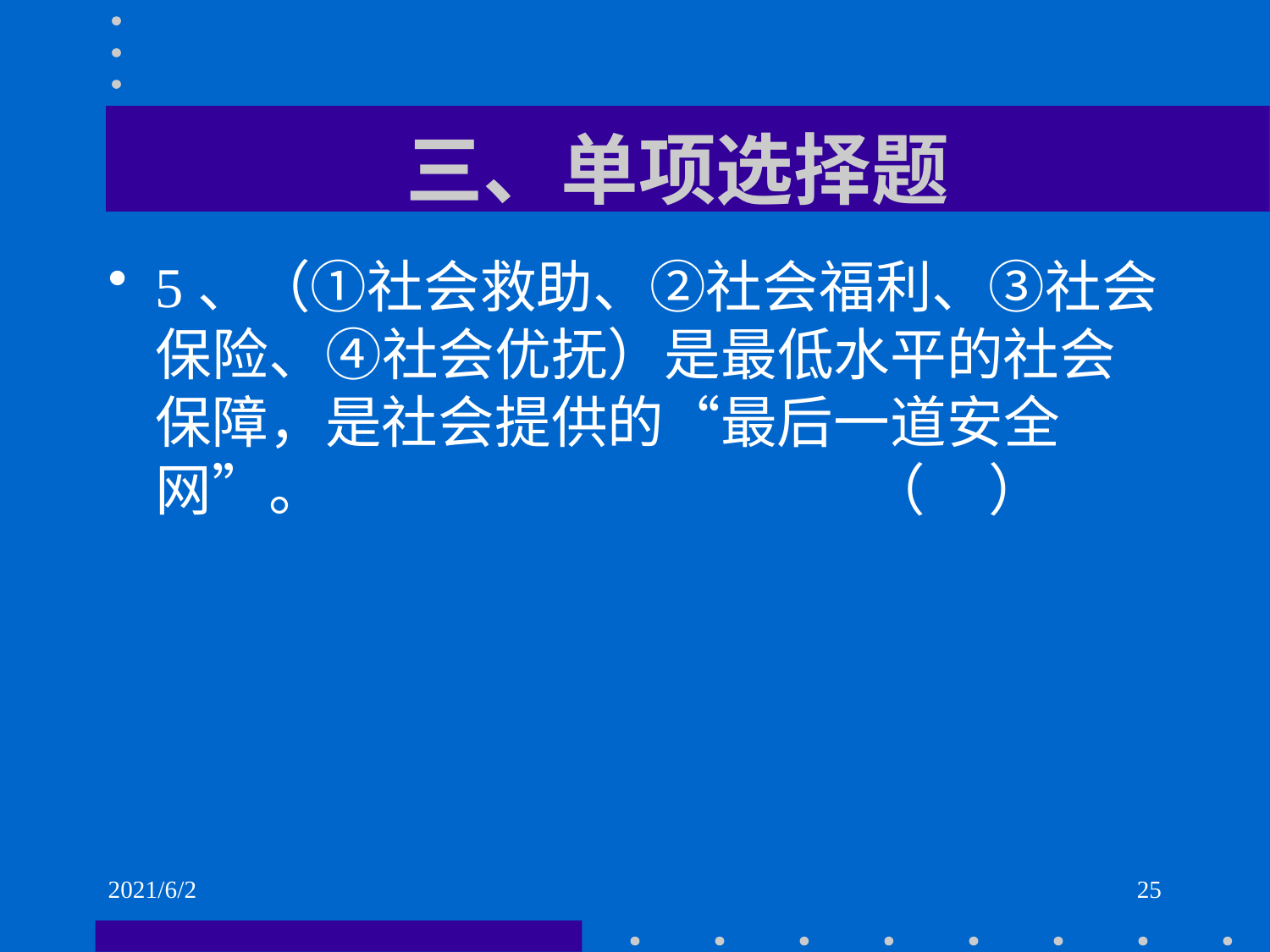

# 三、单项选择题
5、（①社会救助、②社会福利、③社会保险、④社会优抚）是最低水平的社会保障，是社会提供的“最后一道安全网”。                                           （     ）

2021/6/2
25